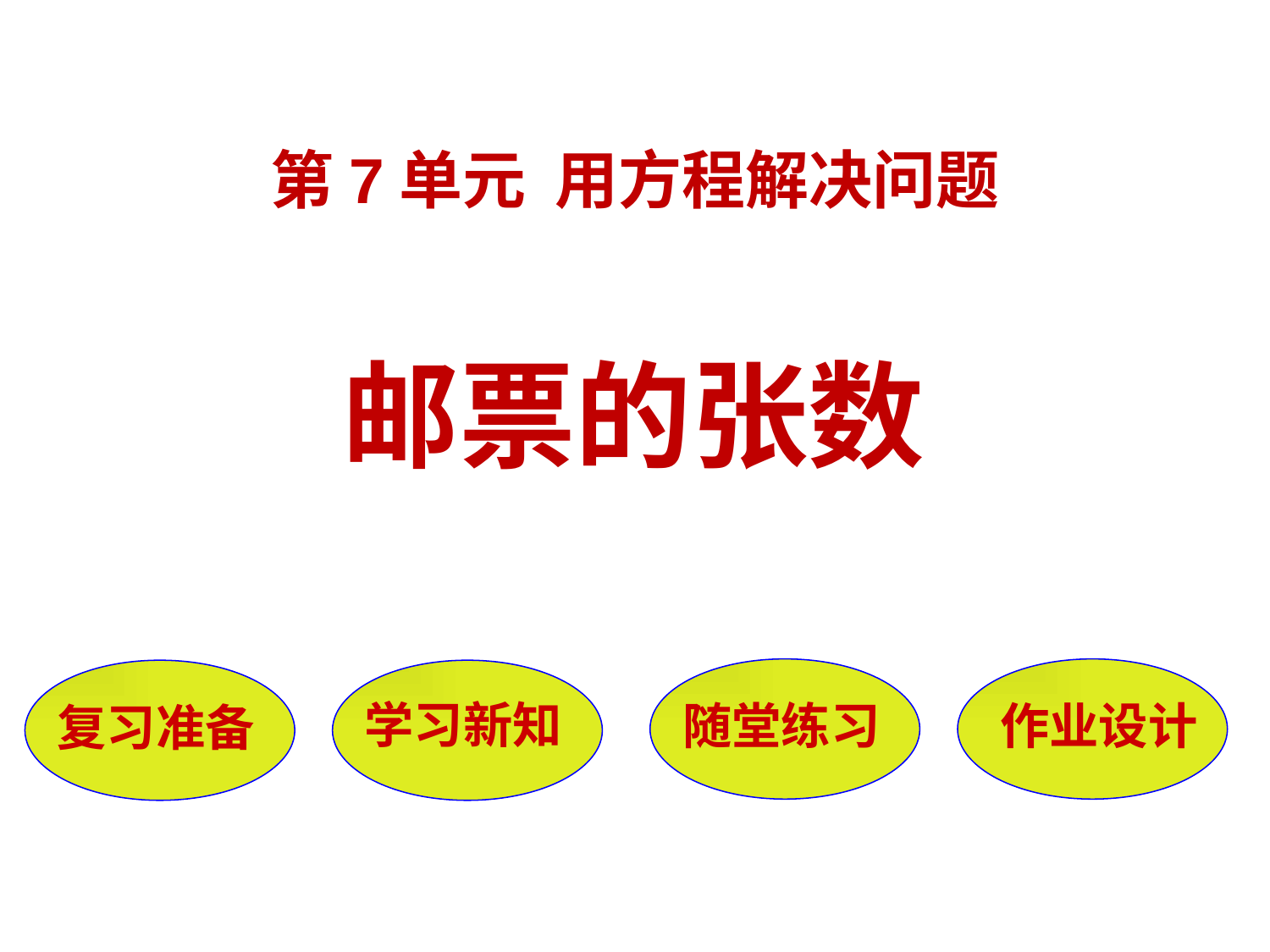

第7单元  用方程解决问题
邮票的张数

随堂练习

作业设计

复习准备

学习新知